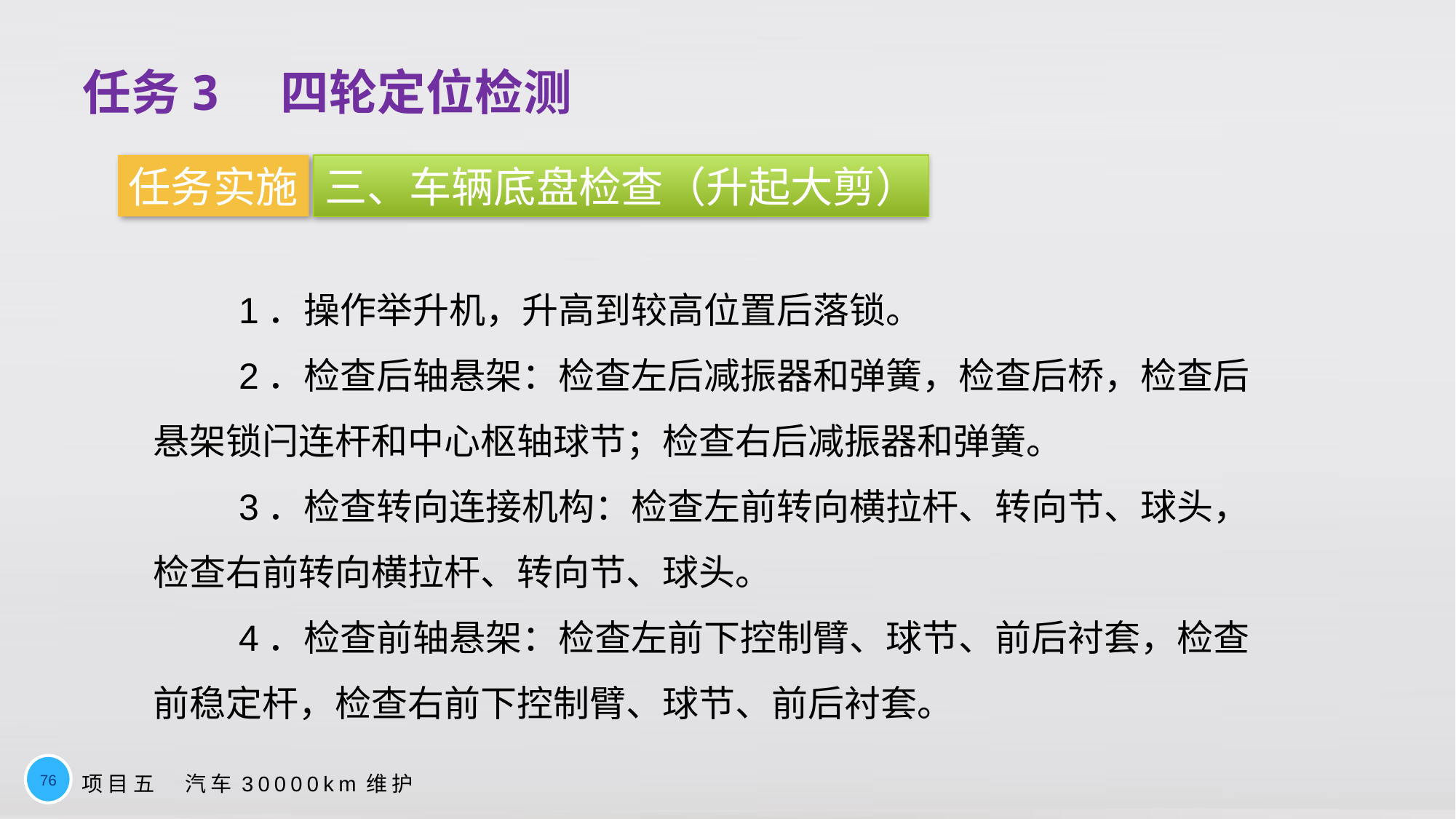

# 任务3　四轮定位检测
任务实施
三、车辆底盘检查（升起大剪）
1．操作举升机，升高到较高位置后落锁。
2．检查后轴悬架：检查左后减振器和弹簧，检查后桥，检查后悬架锁闩连杆和中心枢轴球节；检查右后减振器和弹簧。
3．检查转向连接机构：检查左前转向横拉杆、转向节、球头，检查右前转向横拉杆、转向节、球头。
4．检查前轴悬架：检查左前下控制臂、球节、前后衬套，检查前稳定杆，检查右前下控制臂、球节、前后衬套。
76